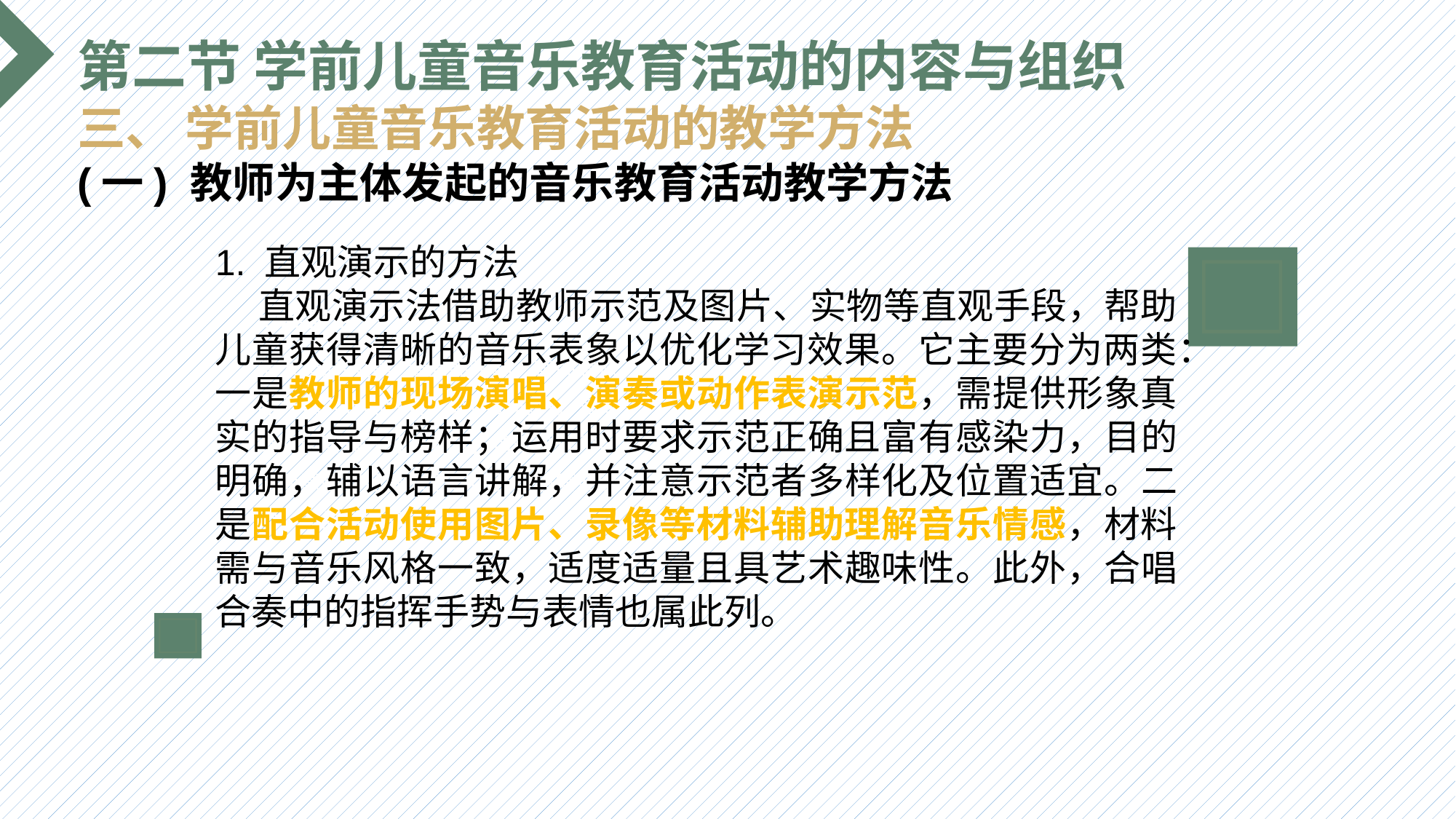

第二节 学前儿童音乐教育活动的内容与组织
三、 学前儿童音乐教育活动的教学方法
(一) 教师为主体发起的音乐教育活动教学方法

1. 直观演示的方法
    直观演示法借助教师示范及图片、实物等直观手段，帮助儿童获得清晰的音乐表象以优化学习效果。它主要分为两类：一是教师的现场演唱、演奏或动作表演示范，需提供形象真实的指导与榜样；运用时要求示范正确且富有感染力，目的明确，辅以语言讲解，并注意示范者多样化及位置适宜。二是配合活动使用图片、录像等材料辅助理解音乐情感，材料需与音乐风格一致，适度适量且具艺术趣味性。此外，合唱合奏中的指挥手势与表情也属此列。

选题背景
输入您的内容，请简要说明，言简意赅即可输入您的内容，请简要说明，言简意赅即可输入您的内容，请简要说明，言简意赅即可输入您的内容，请简要说明，言简意赅即可